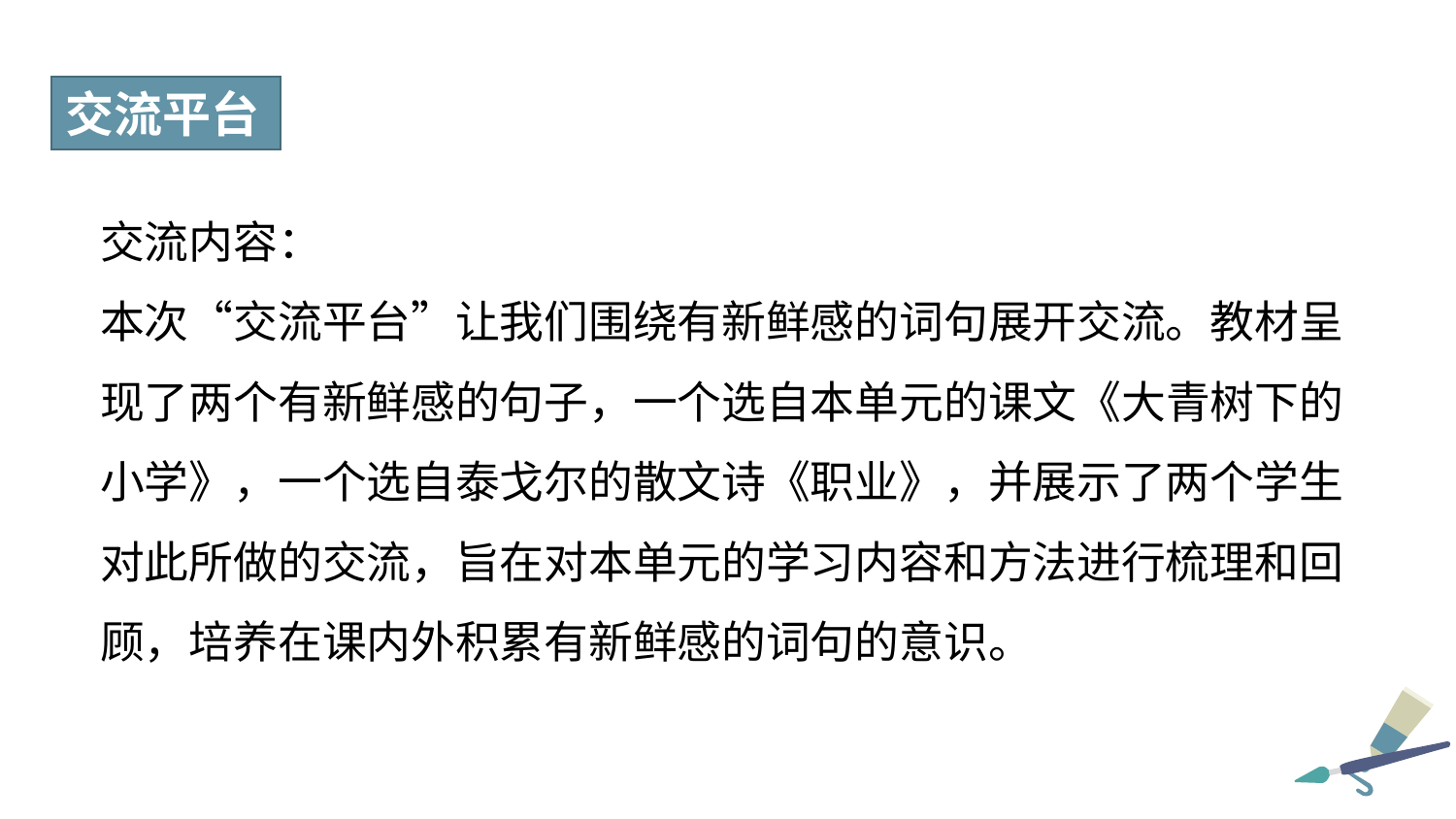

交流平台
交流内容：
本次“交流平台”让我们围绕有新鲜感的词句展开交流。教材呈现了两个有新鲜感的句子，一个选自本单元的课文《大青树下的小学》，一个选自泰戈尔的散文诗《职业》，并展示了两个学生对此所做的交流，旨在对本单元的学习内容和方法进行梳理和回顾，培养在课内外积累有新鲜感的词句的意识。